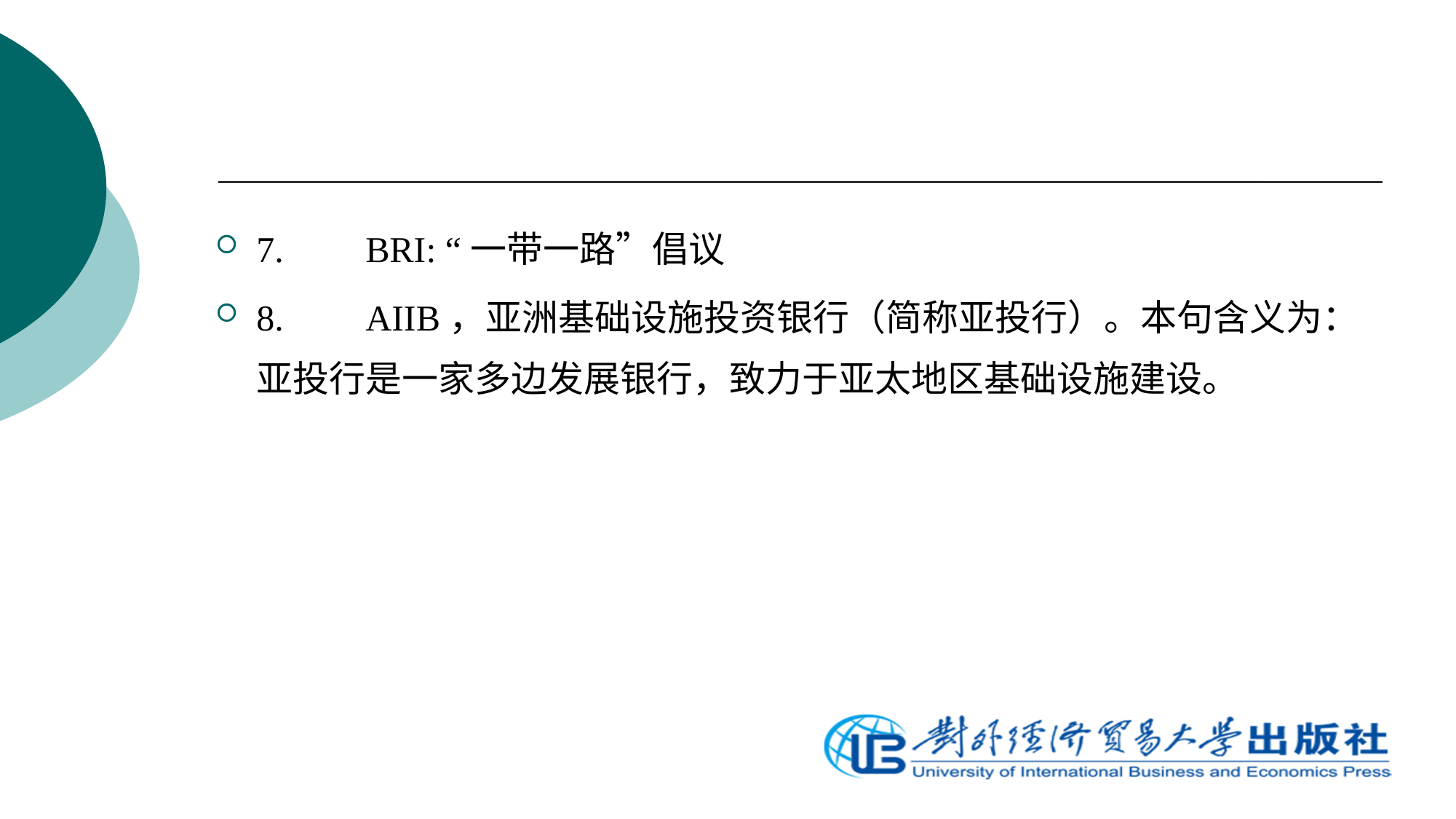

7.	BRI: “一带一路”倡议
8.	AIIB，亚洲基础设施投资银行（简称亚投行）。本句含义为：亚投行是一家多边发展银行，致力于亚太地区基础设施建设。